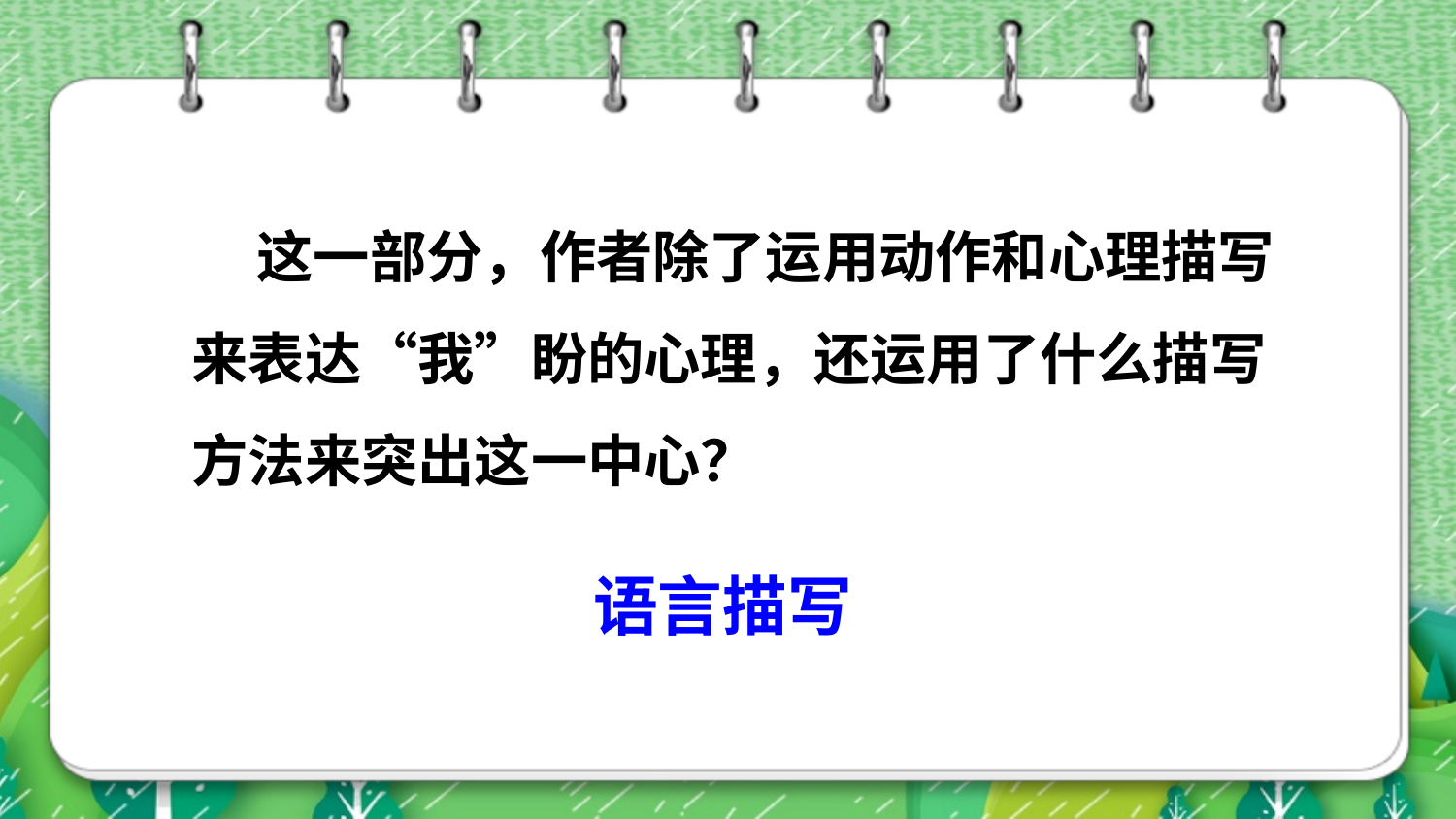

这一部分，作者除了运用动作和心理描写来表达“我”盼的心理，还运用了什么描写方法来突出这一中心？
语言描写